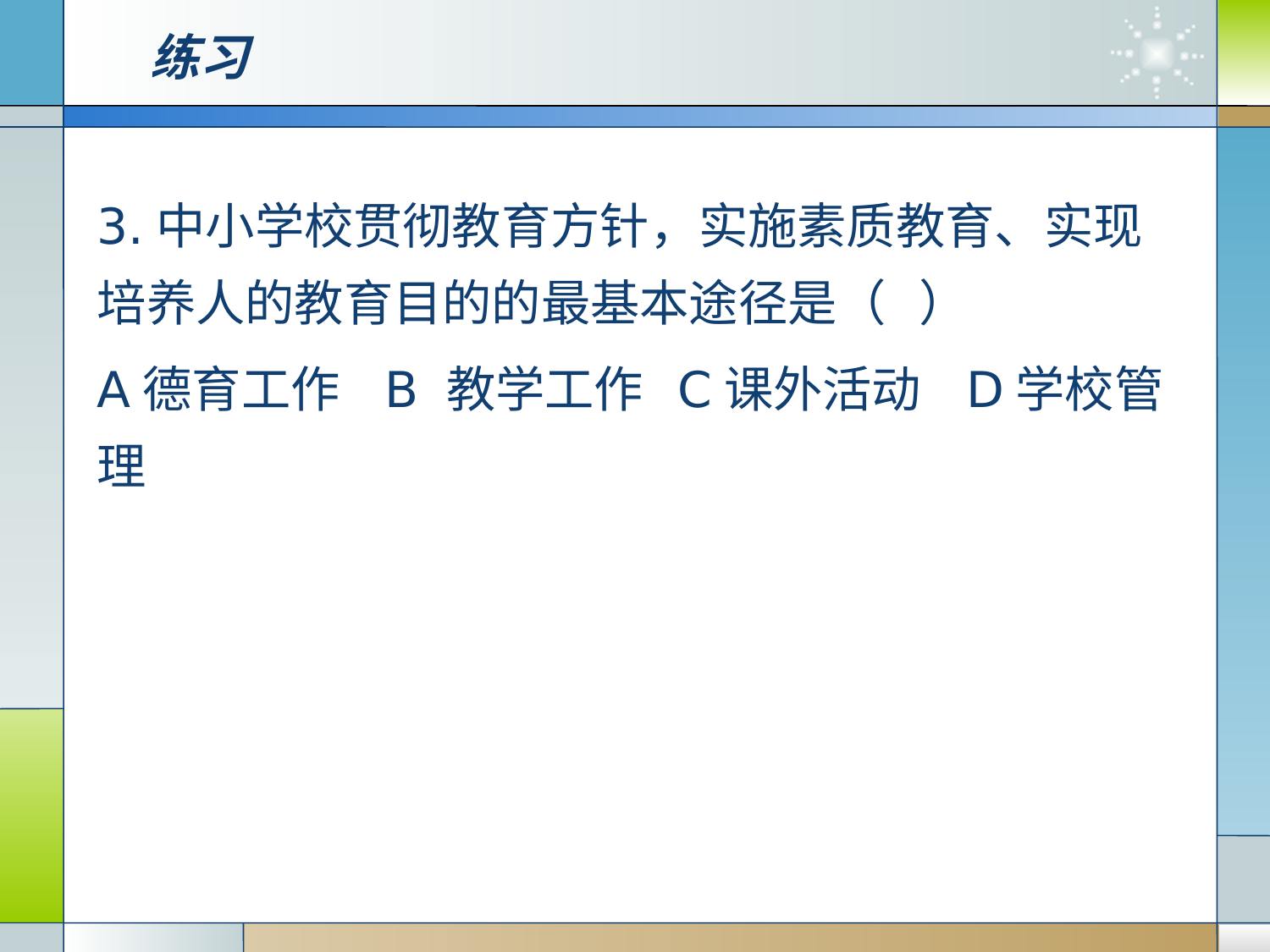

# 练习
3.中小学校贯彻教育方针，实施素质教育、实现培养人的教育目的的最基本途径是（   ）
A德育工作   B 教学工作  C课外活动   D学校管理